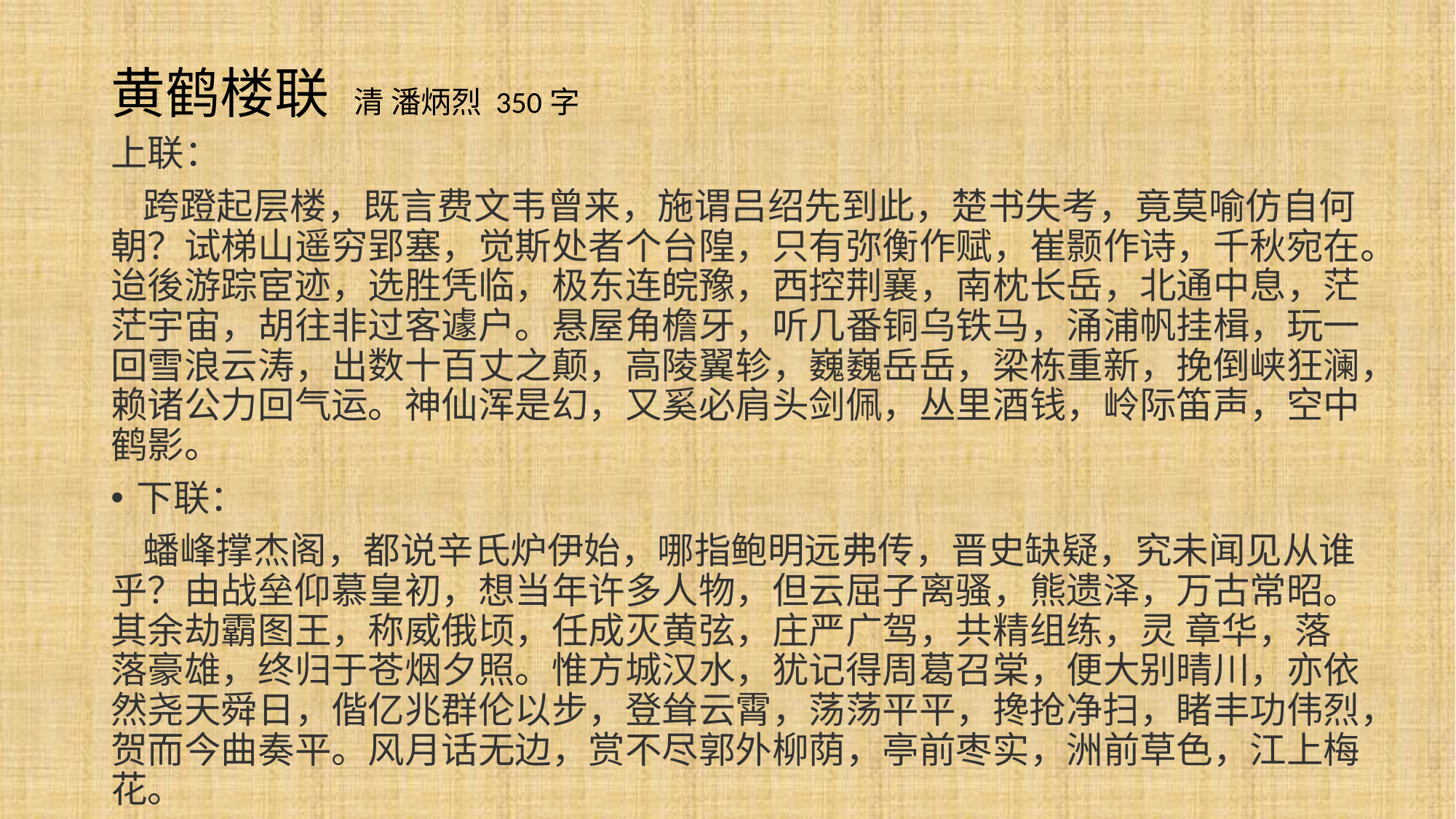

# 黄鹤楼联  清 潘炳烈 350字
上联：
   跨蹬起层楼，既言费文韦曾来，施谓吕绍先到此，楚书失考，竟莫喻仿自何朝？试梯山遥穷郢塞，觉斯处者个台隍，只有弥衡作赋，崔颢作诗，千秋宛在。迨後游踪宦迹，选胜凭临，极东连皖豫，西控荆襄，南枕长岳，北通中息，茫茫宇宙，胡往非过客遽户。悬屋角檐牙，听几番铜乌铁马，涌浦帆挂楫，玩一回雪浪云涛，出数十百丈之颠，高陵翼轸，巍巍岳岳，梁栋重新，挽倒峡狂澜，赖诸公力回气运。神仙浑是幻，又奚必肩头剑佩，丛里酒钱，岭际笛声，空中鹤影。
下联：
   蟠峰撑杰阁，都说辛氏炉伊始，哪指鲍明远弗传，晋史缺疑，究未闻见从谁乎？由战垒仰慕皇初，想当年许多人物，但云屈子离骚，熊遗泽，万古常昭。其余劫霸图王，称威俄顷，任成灭黄弦，庄严广驾，共精组练，灵 章华，落落豪雄，终归于苍烟夕照。惟方城汉水，犹记得周葛召棠，便大别晴川，亦依然尧天舜日，偕亿兆群伦以步，登耸云霄，荡荡平平，搀抢净扫，睹丰功伟烈，贺而今曲奏平。风月话无边，赏不尽郭外柳荫，亭前枣实，洲前草色，江上梅花。